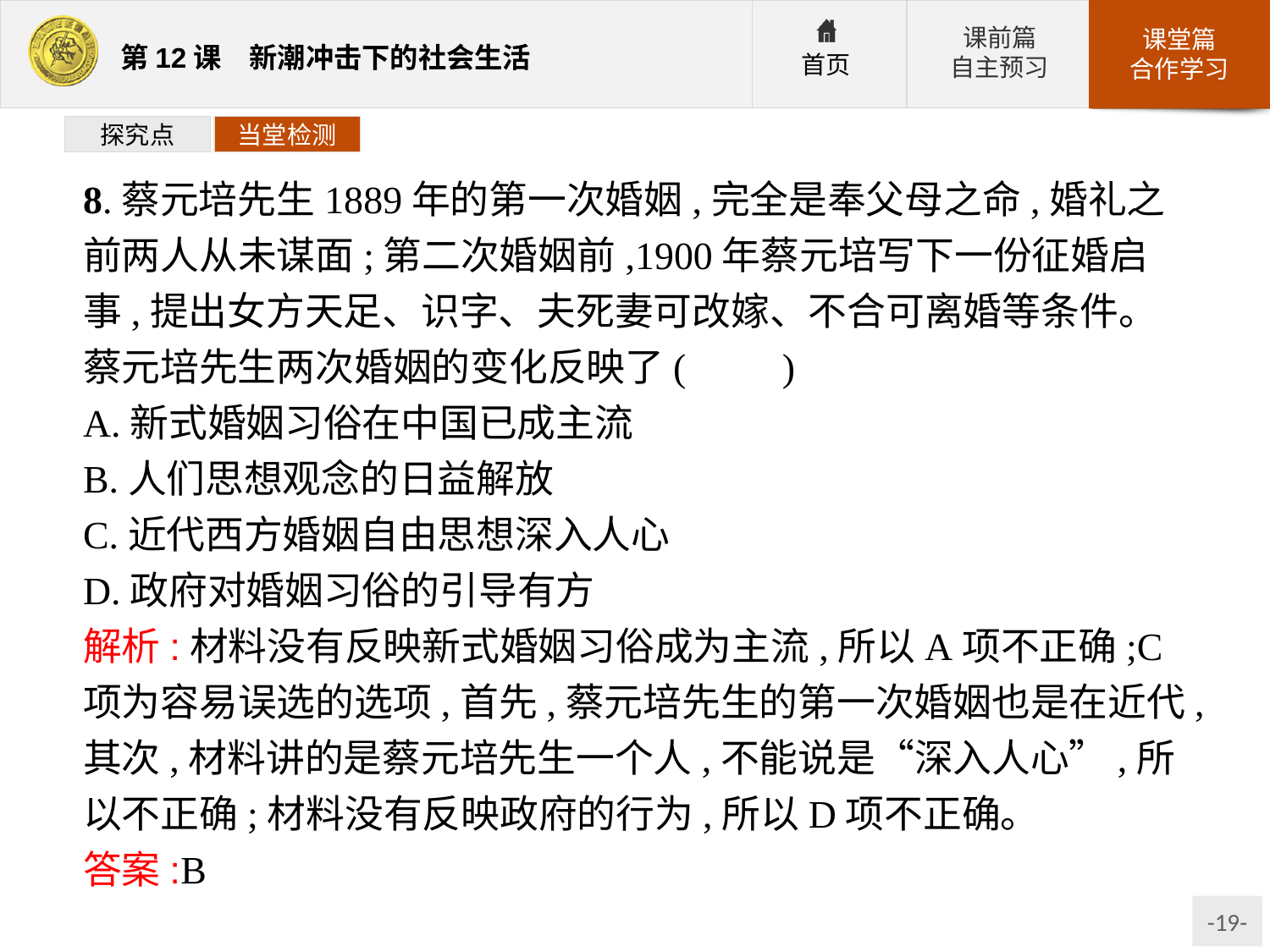

探究点
当堂检测
8.蔡元培先生1889年的第一次婚姻,完全是奉父母之命,婚礼之前两人从未谋面;第二次婚姻前,1900年蔡元培写下一份征婚启事,提出女方天足、识字、夫死妻可改嫁、不合可离婚等条件。蔡元培先生两次婚姻的变化反映了(　　)
A.新式婚姻习俗在中国已成主流
B.人们思想观念的日益解放
C.近代西方婚姻自由思想深入人心
D.政府对婚姻习俗的引导有方
解析:材料没有反映新式婚姻习俗成为主流,所以A项不正确;C项为容易误选的选项,首先,蔡元培先生的第一次婚姻也是在近代,其次,材料讲的是蔡元培先生一个人,不能说是“深入人心”,所以不正确;材料没有反映政府的行为,所以D项不正确。
答案:B